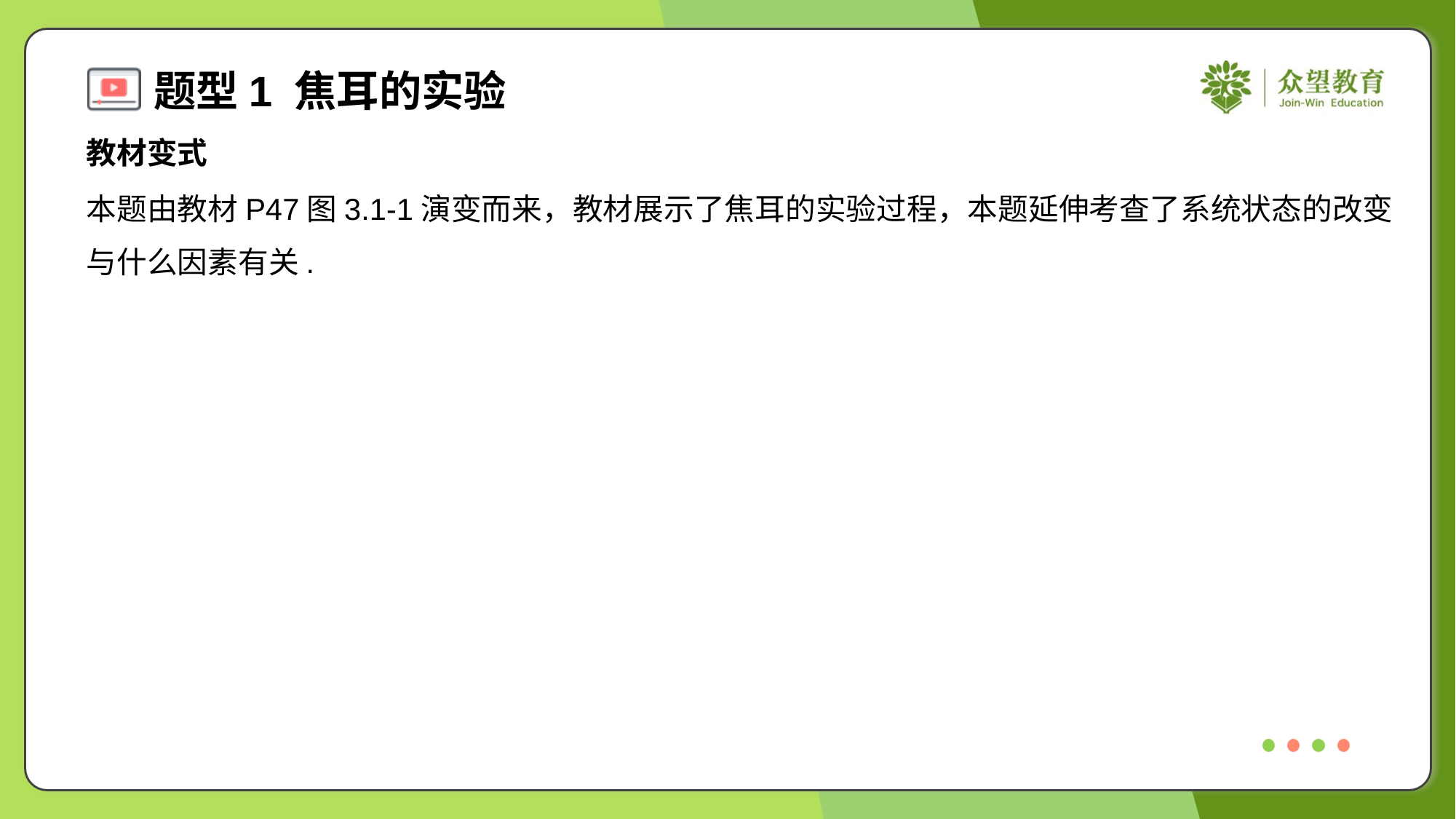

教材变式
本题由教材P47图3.1-1演变而来，教材展示了焦耳的实验过程，本题延伸考查了系统状态的改变
与什么因素有关.